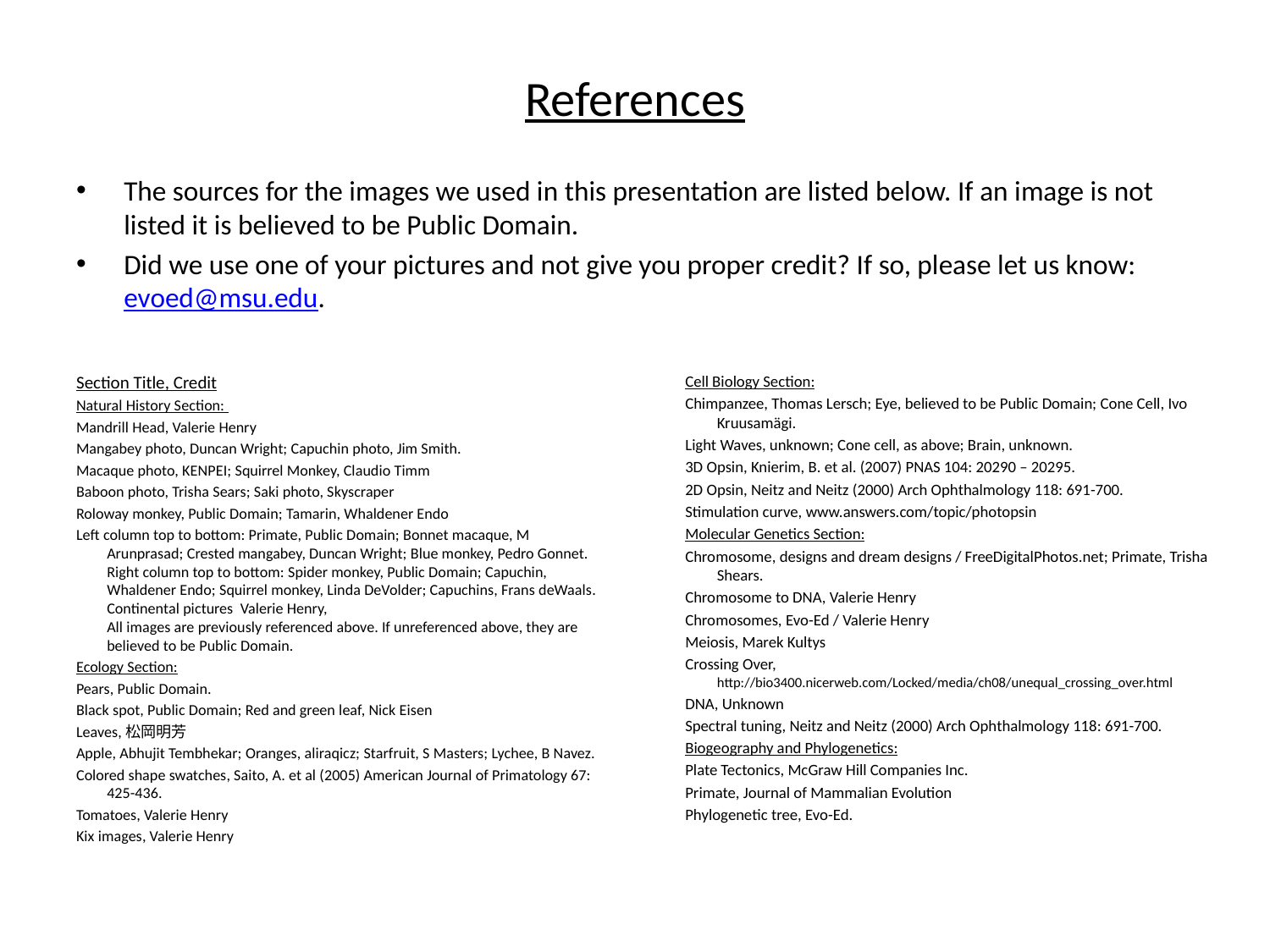

# References
The sources for the images we used in this presentation are listed below. If an image is not listed it is believed to be Public Domain.
Did we use one of your pictures and not give you proper credit? If so, please let us know: evoed@msu.edu.
Section Title, Credit
Natural History Section:
Mandrill Head, Valerie Henry
Mangabey photo, Duncan Wright; Capuchin photo, Jim Smith.
Macaque photo, KENPEI; Squirrel Monkey, Claudio Timm
Baboon photo, Trisha Sears; Saki photo, Skyscraper
Roloway monkey, Public Domain; Tamarin, Whaldener Endo
Left column top to bottom: Primate, Public Domain; Bonnet macaque, M Arunprasad; Crested mangabey, Duncan Wright; Blue monkey, Pedro Gonnet. Right column top to bottom: Spider monkey, Public Domain; Capuchin, Whaldener Endo; Squirrel monkey, Linda DeVolder; Capuchins, Frans deWaals. Continental pictures  Valerie Henry,
All images are previously referenced above. If unreferenced above, they are believed to be Public Domain.
Ecology Section:
Pears, Public Domain.
Black spot, Public Domain; Red and green leaf, Nick Eisen
Leaves,松岡明芳
Apple, Abhujit Tembhekar; Oranges, aliraqicz; Starfruit, S Masters; Lychee, B Navez.
Colored shape swatches, Saito, A. et al (2005) American Journal of Primatology 67: 425-436.
Tomatoes, Valerie Henry
Kix images, Valerie Henry
Cell Biology Section:
Chimpanzee, Thomas Lersch; Eye, believed to be Public Domain; Cone Cell, Ivo Kruusamägi.
Light Waves, unknown; Cone cell, as above; Brain, unknown.
3D Opsin, Knierim, B. et al. (2007) PNAS 104: 20290 – 20295.
2D Opsin, Neitz and Neitz (2000) Arch Ophthalmology 118: 691-700.
Stimulation curve, www.answers.com/topic/photopsin
Molecular Genetics Section:
Chromosome, designs and dream designs / FreeDigitalPhotos.net; Primate, Trisha Shears.
Chromosome to DNA, Valerie Henry
Chromosomes, Evo-Ed / Valerie Henry
Meiosis, Marek Kultys
Crossing Over,
http://bio3400.nicerweb.com/Locked/media/ch08/unequal_crossing_over.html
DNA, Unknown
Spectral tuning, Neitz and Neitz (2000) Arch Ophthalmology 118: 691-700.
Biogeography and Phylogenetics:
Plate Tectonics, McGraw Hill Companies Inc.
Primate, Journal of Mammalian Evolution
Phylogenetic tree, Evo-Ed.